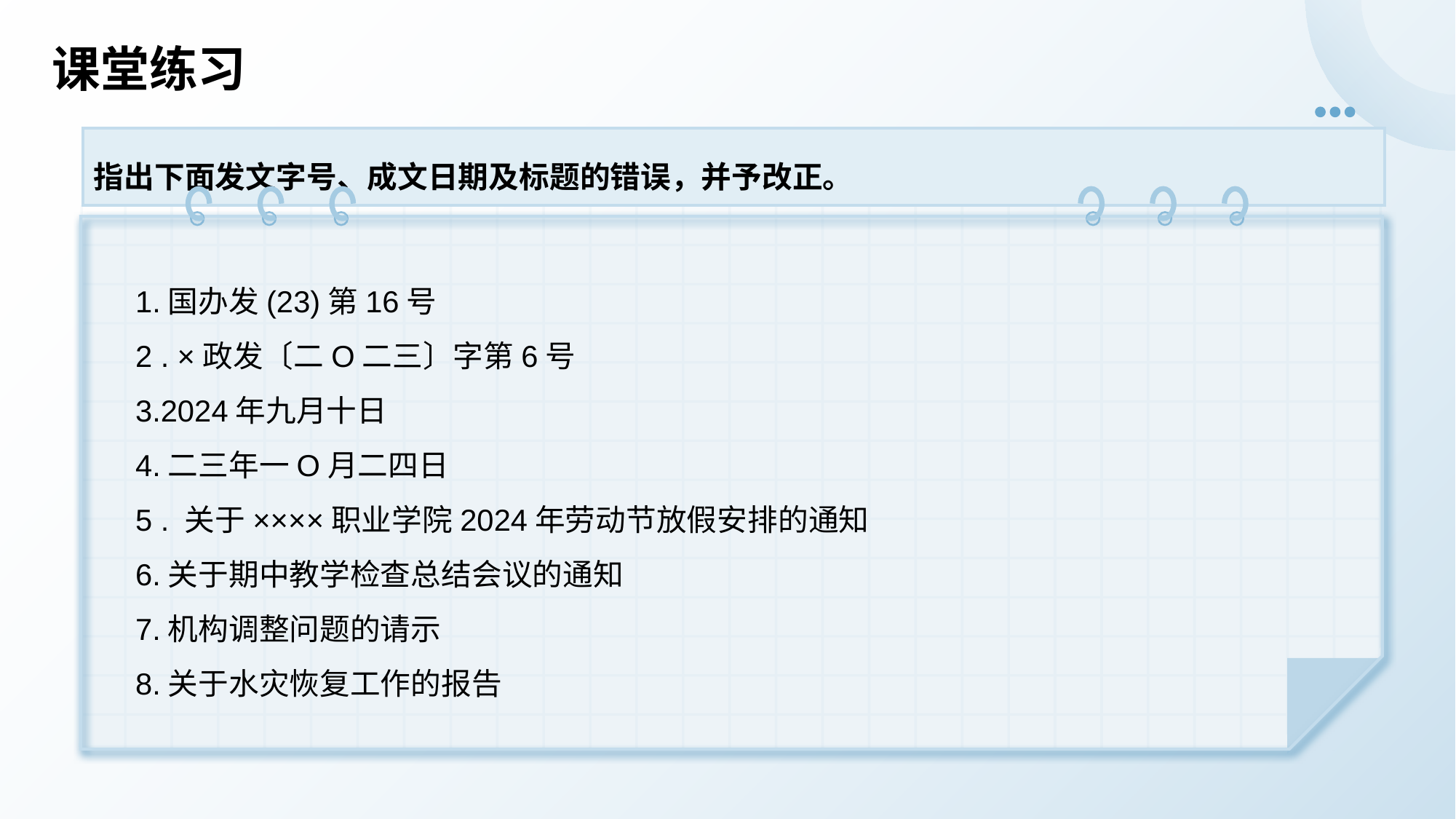

# 课堂练习
指出下面发文字号、成文日期及标题的错误，并予改正。

1.国办发(23)第16号
2 . ×政发〔二O二三〕字第6号
3.2024年九月十日
4.二三年一O月二四日
5 . 关于××××职业学院2024年劳动节放假安排的通知
6.关于期中教学检查总结会议的通知
7.机构调整问题的请示
8.关于水灾恢复工作的报告